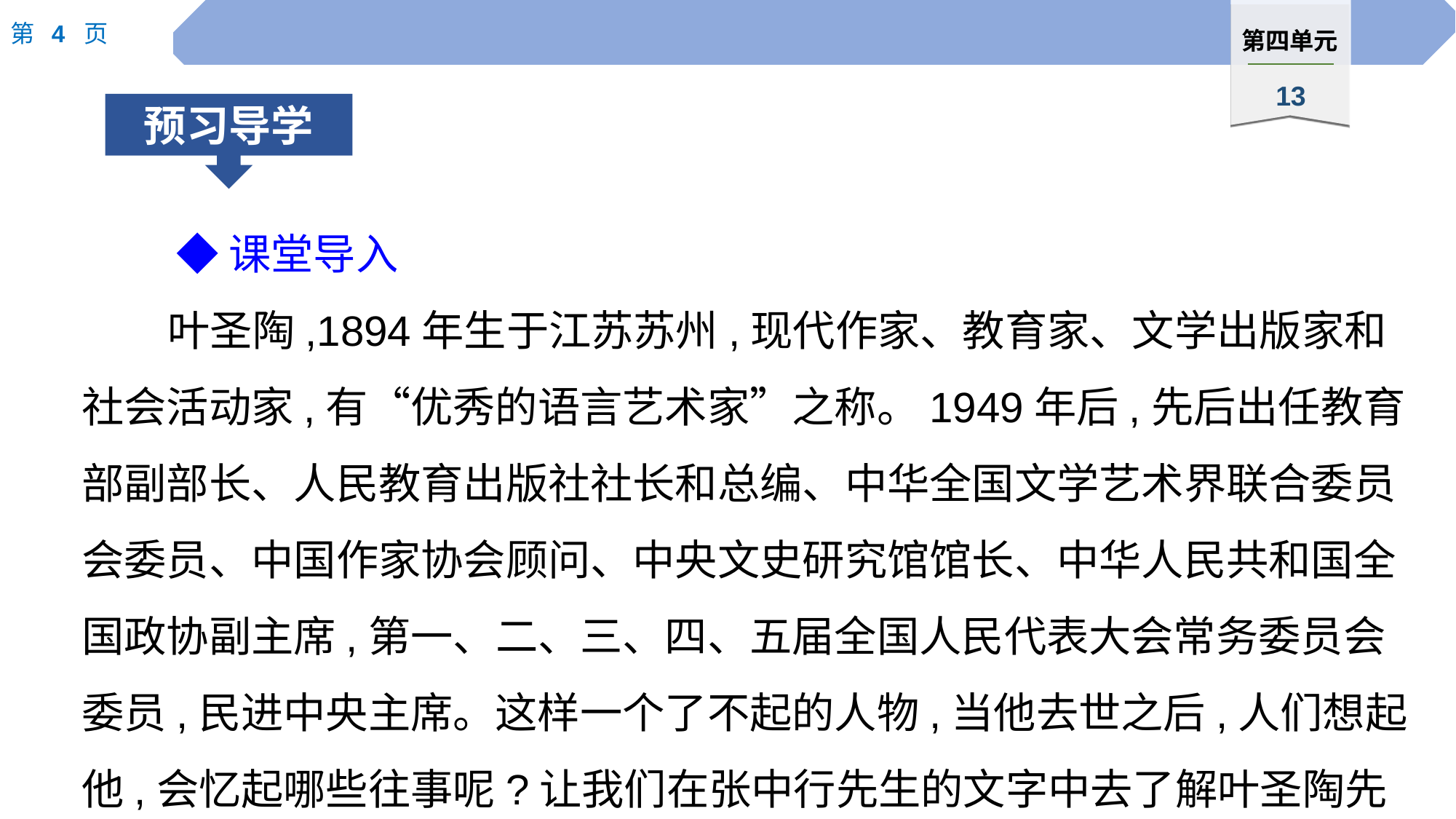

◆课堂导入

叶圣陶,1894年生于江苏苏州,现代作家、教育家、文学出版家和社会活动家,有“优秀的语言艺术家”之称。1949年后,先后出任教育部副部长、人民教育出版社社长和总编、中华全国文学艺术界联合委员会委员、中国作家协会顾问、中央文史研究馆馆长、中华人民共和国全国政协副主席,第一、二、三、四、五届全国人民代表大会常务委员会委员,民进中央主席。这样一个了不起的人物,当他去世之后,人们想起他,会忆起哪些往事呢?让我们在张中行先生的文字中去了解叶圣陶先生。